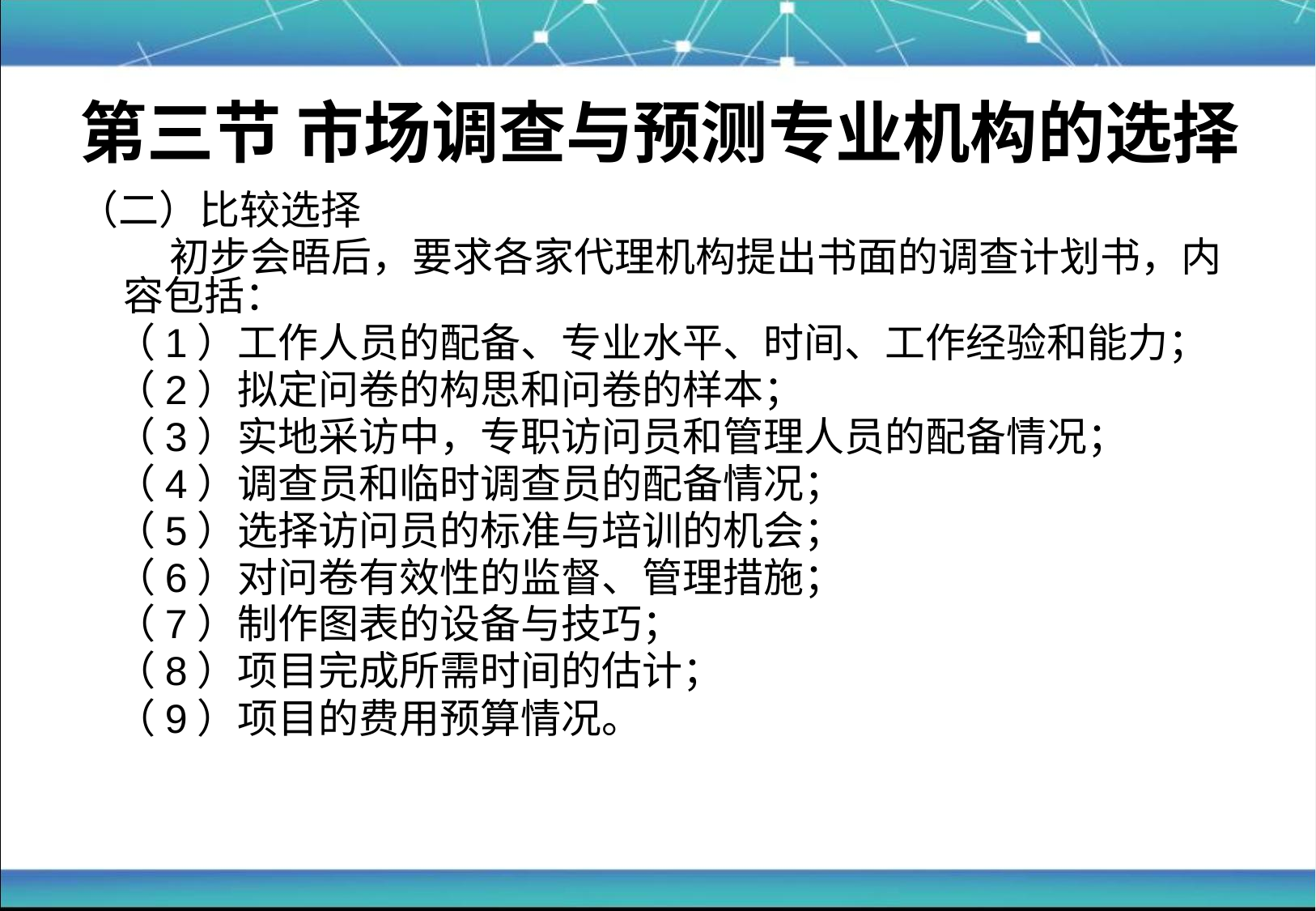

# 第三节 市场调查与预测专业机构的选择
（二）比较选择
	    初步会晤后，要求各家代理机构提出书面的调查计划书，内容包括：
   （1）工作人员的配备、专业水平、时间、工作经验和能力；
   （2）拟定问卷的构思和问卷的样本；
   （3）实地采访中，专职访问员和管理人员的配备情况；
   （4）调查员和临时调查员的配备情况；
   （5）选择访问员的标准与培训的机会；
   （6）对问卷有效性的监督、管理措施；
   （7）制作图表的设备与技巧；
   （8）项目完成所需时间的估计；
   （9）项目的费用预算情况。